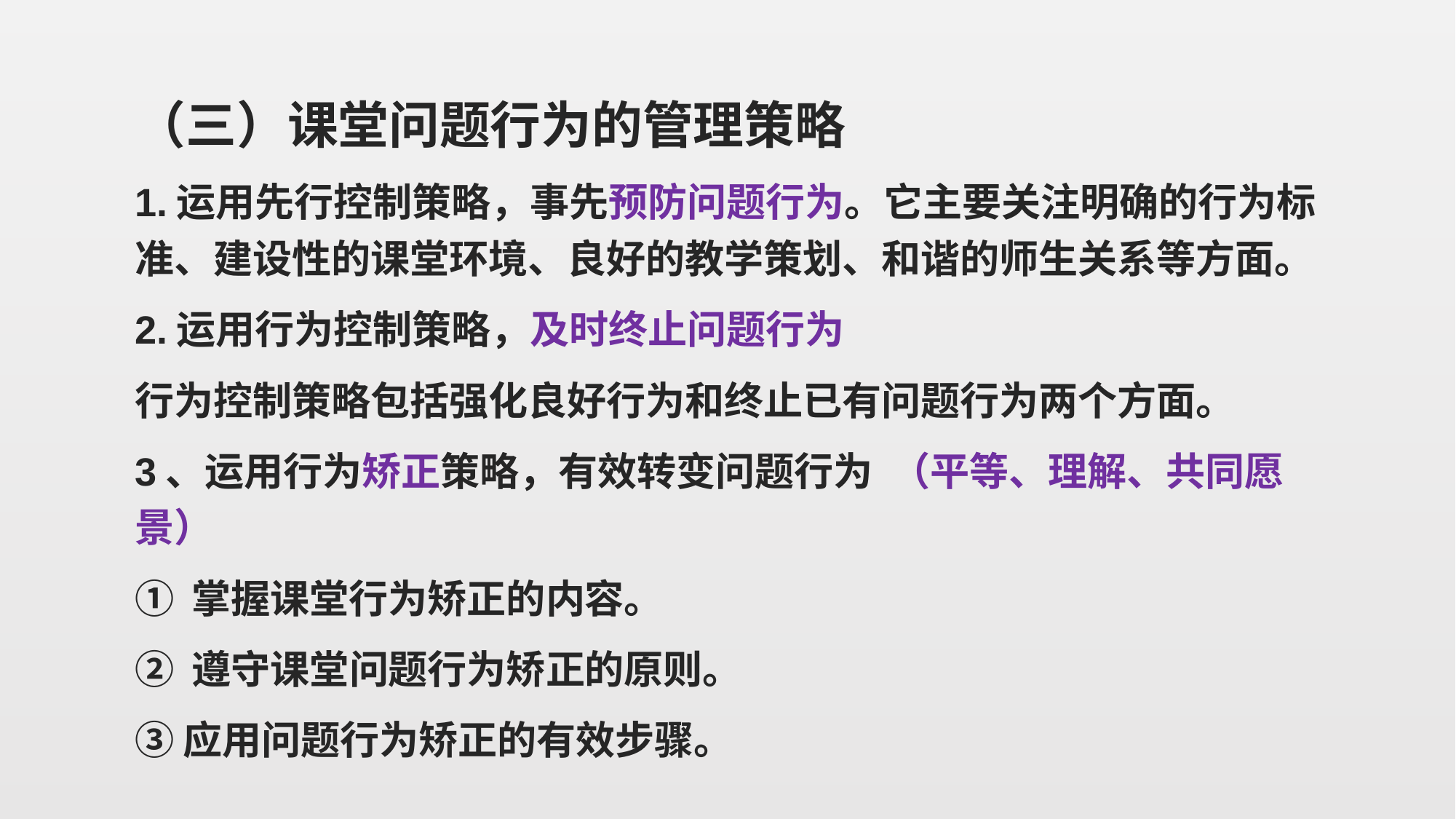

（三）课堂问题行为的管理策略
1.运用先行控制策略，事先预防问题行为。它主要关注明确的行为标准、建设性的课堂环境、良好的教学策划、和谐的师生关系等方面。
2.运用行为控制策略，及时终止问题行为
行为控制策略包括强化良好行为和终止已有问题行为两个方面。
3、运用行为矫正策略，有效转变问题行为  （平等、理解、共同愿景）
① 掌握课堂行为矫正的内容。
② 遵守课堂问题行为矫正的原则。
③应用问题行为矫正的有效步骤。